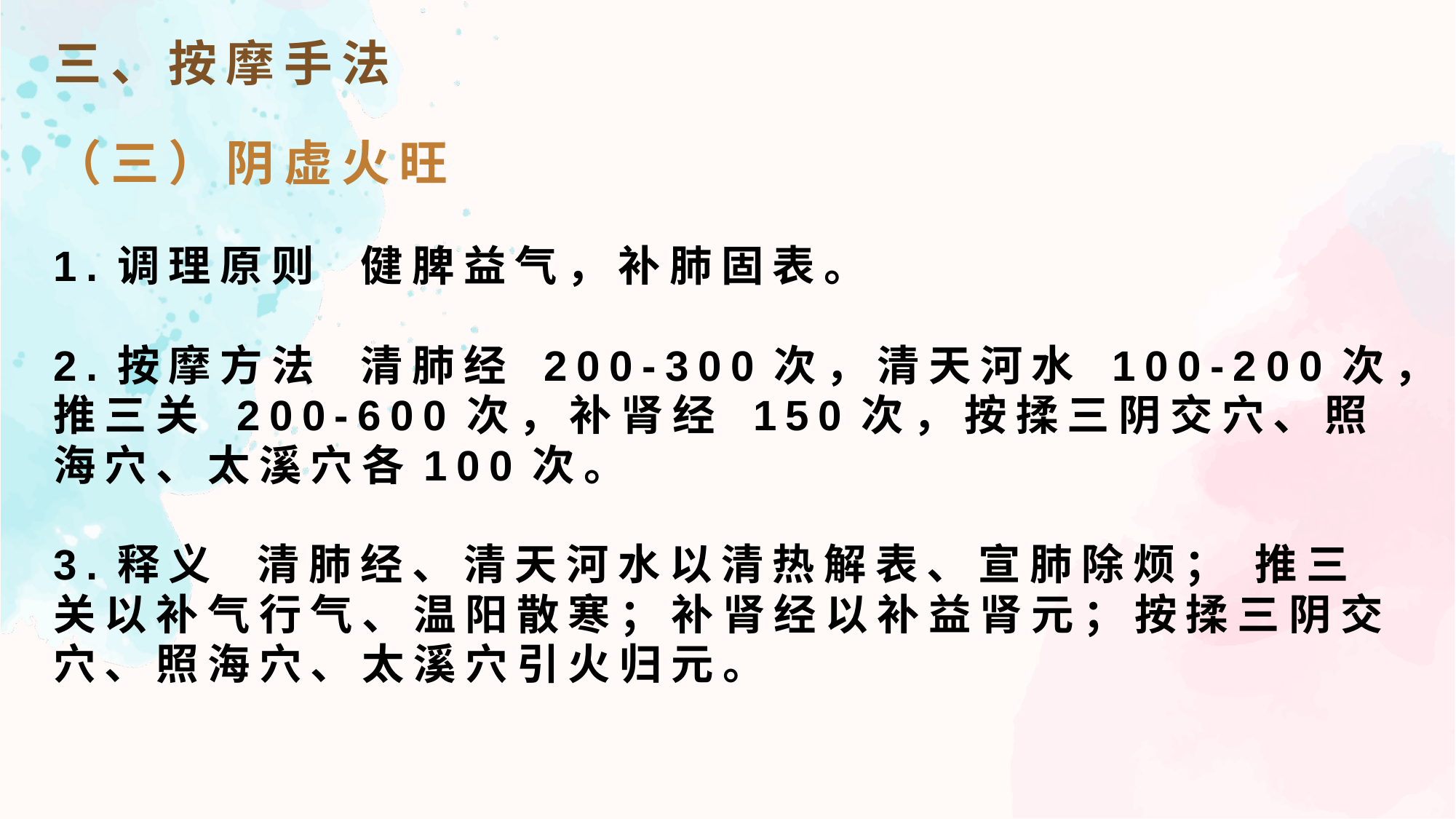

三、按摩手法

（三）阴虚火旺

1.调理原则  健脾益气，补肺固表。

2.按摩方法  清肺经 200-300次，清天河水 100-200次，推三关 200-600次，补肾经 150次，按揉三阴交穴、照海穴、太溪穴各100次。

3.释义  清肺经、清天河水以清热解表、宣肺除烦； 推三关以补气行气、温阳散寒；补肾经以补益肾元；按揉三阴交穴、照海穴、太溪穴引火归元。